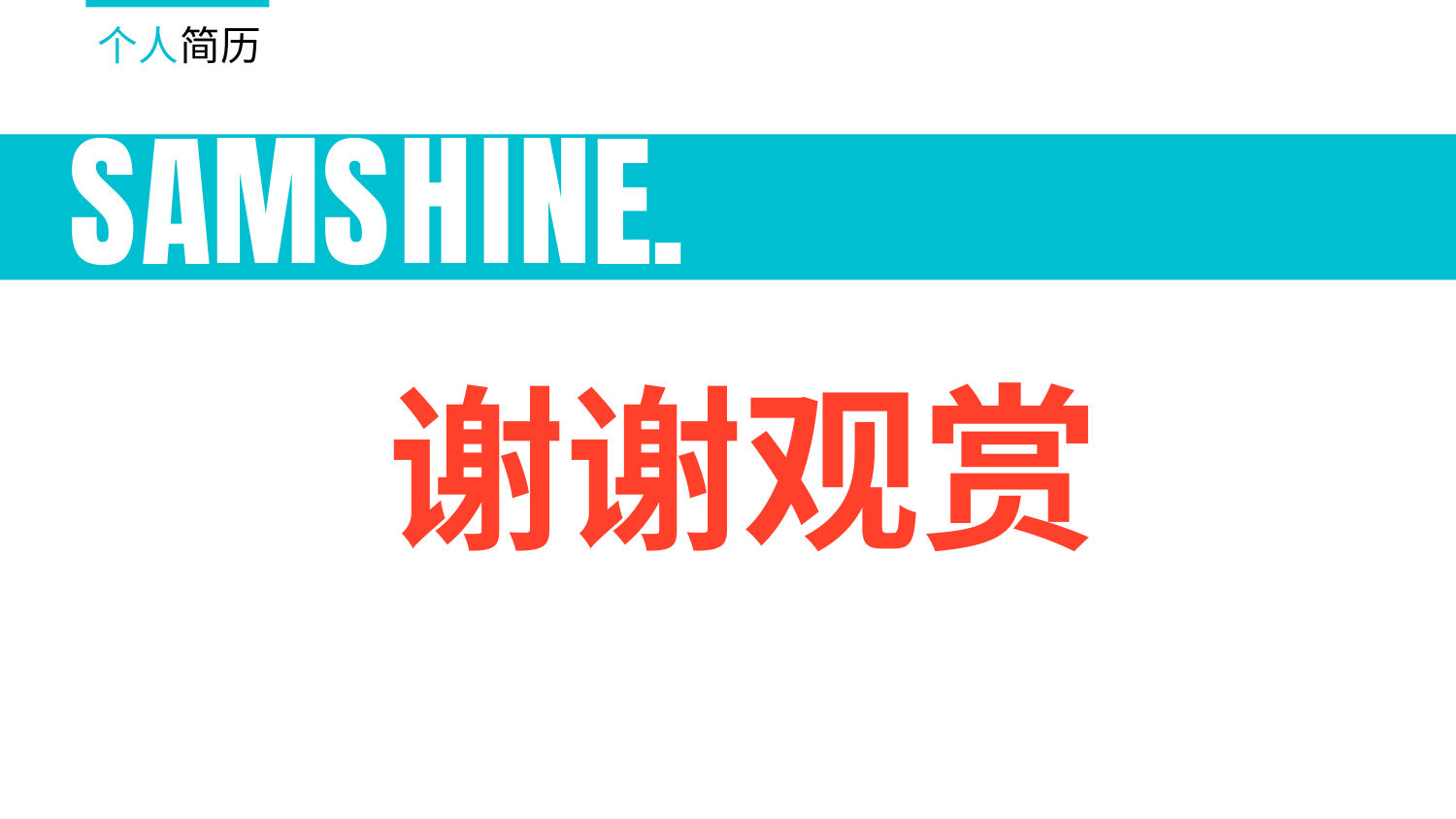

个人
简历
N
I
H
M
S
A
S
E.

谢谢观赏

S

H

A

M

S

I

E

N